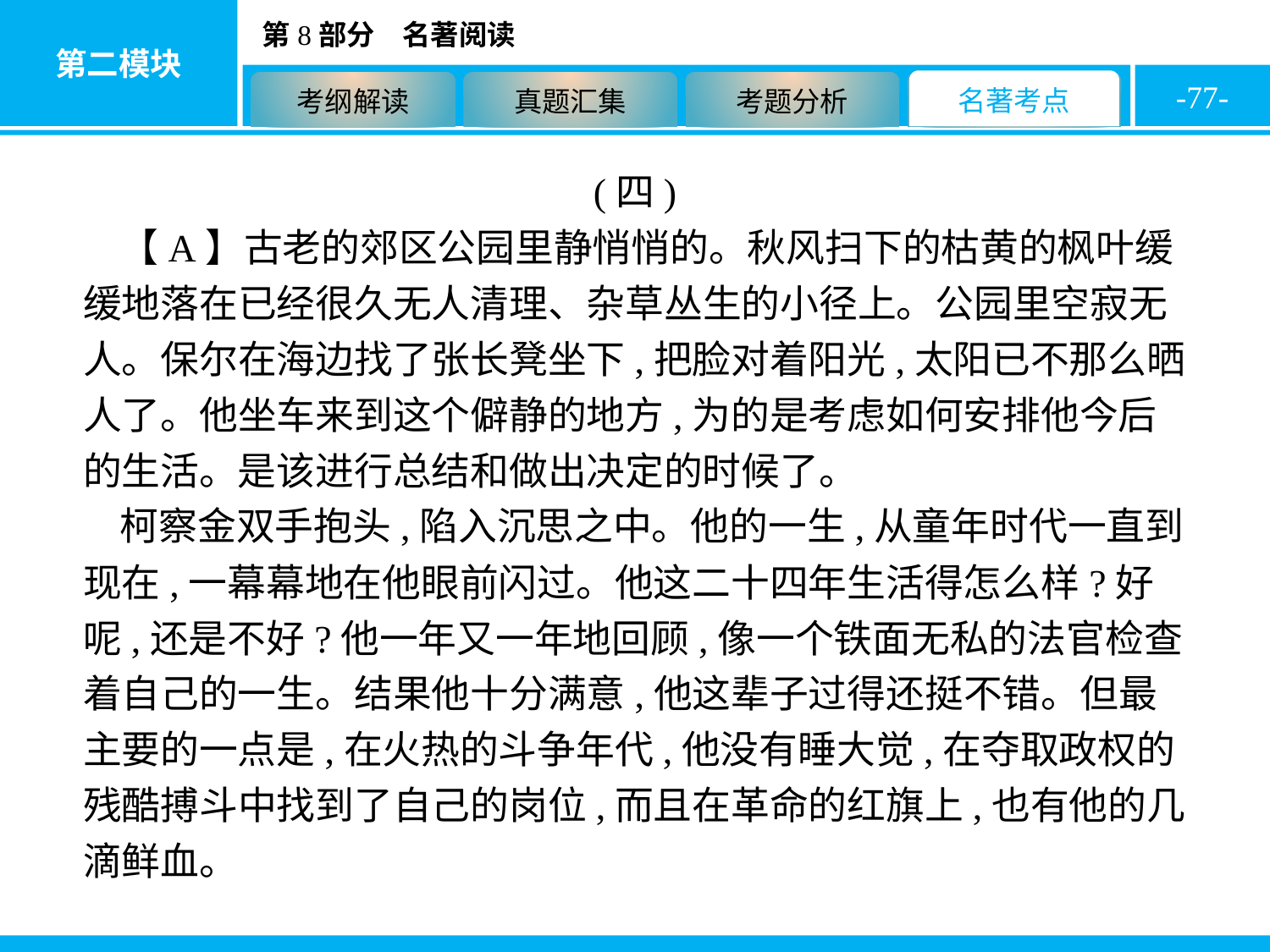

-77-
(四)
【A】古老的郊区公园里静悄悄的。秋风扫下的枯黄的枫叶缓缓地落在已经很久无人清理、杂草丛生的小径上。公园里空寂无人。保尔在海边找了张长凳坐下,把脸对着阳光,太阳已不那么晒人了。他坐车来到这个僻静的地方,为的是考虑如何安排他今后的生活。是该进行总结和做出决定的时候了。
柯察金双手抱头,陷入沉思之中。他的一生,从童年时代一直到现在,一幕幕地在他眼前闪过。他这二十四年生活得怎么样?好呢,还是不好?他一年又一年地回顾,像一个铁面无私的法官检查着自己的一生。结果他十分满意,他这辈子过得还挺不错。但最主要的一点是,在火热的斗争年代,他没有睡大觉,在夺取政权的残酷搏斗中找到了自己的岗位,而且在革命的红旗上,也有他的几滴鲜血。